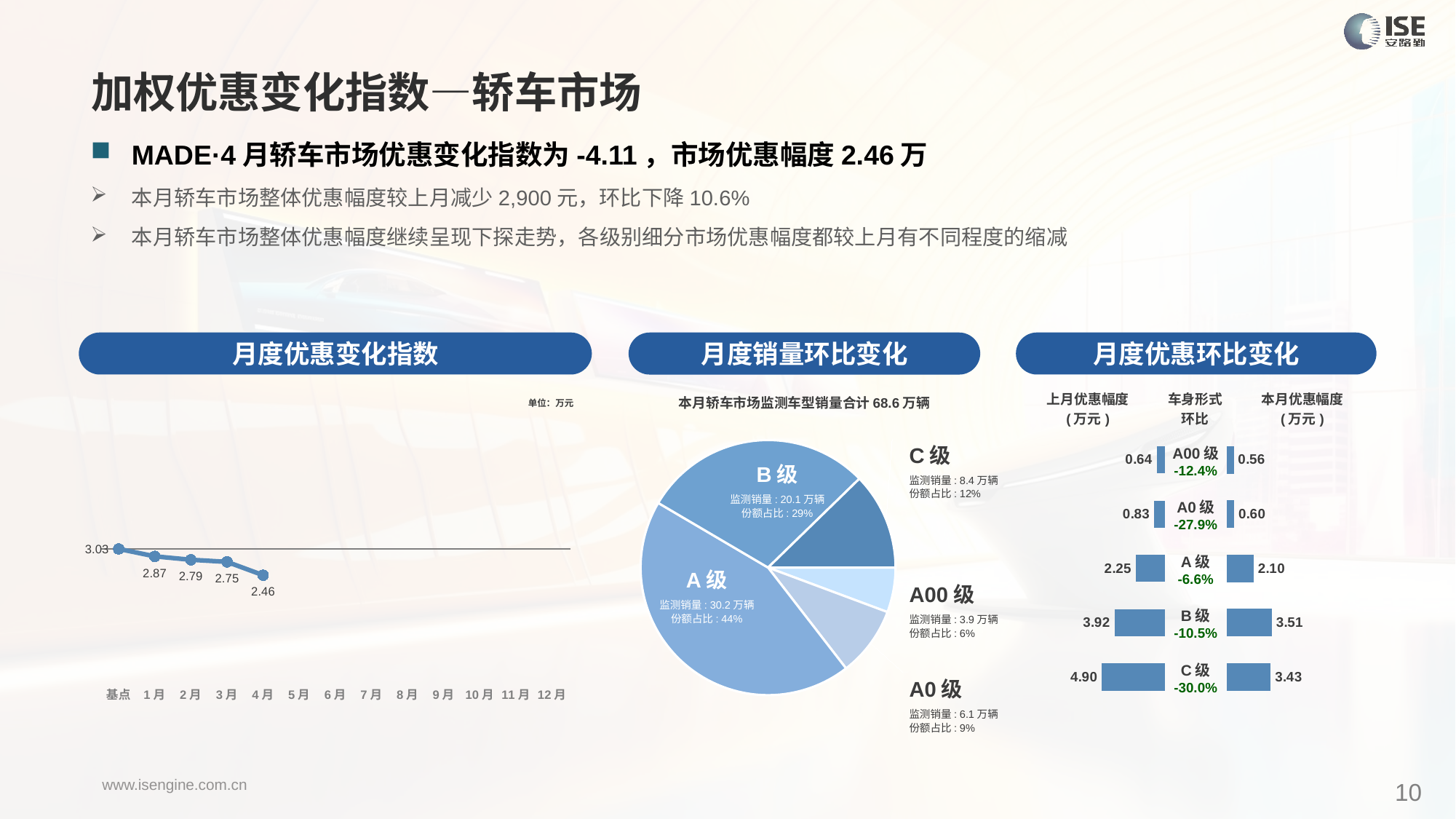

加权优惠变化指数—轿车市场
MADE·4月轿车市场优惠变化指数为-4.11，市场优惠幅度2.46万
本月轿车市场整体优惠幅度较上月减少2,900元，环比下降10.6%
本月轿车市场整体优惠幅度继续呈现下探走势，各级别细分市场优惠幅度都较上月有不同程度的缩减
月度优惠变化指数

月度优惠环比变化

月度销量环比变化

### Chart

| Category | Y2023 |
|---|---|
| 基点 | 0.0 |
| 1月 | -1.1707524092780748 |
| 2月 | -1.7 |
| 3月 | -2.03 |
| 4月 | -4.11 |
| 5月 | None |
| 6月 | None |
| 7月 | None |
| 8月 | None |
| 9月 | None |
| 10月 | None |
| 11月 | None |
| 12月 | None |
本月轿车市场监测车型销量合计68.6万辆
| 上月优惠幅度 (万元) | 车身形式 环比 | 本月优惠幅度 (万元) |
| --- | --- | --- |
单位：万元

### Chart

| Category | 细分市场 |
|---|---|
| A00级 | 38931.000000001004 |
| A0级 | 60664.00000000041 |
| A级 | 301593.0000000034 |
| B级 | 200759.00000000323 |
| C级 | 84268.00000000343 |
C级
监测销量: 8.4万辆
份额占比: 12%
| A00级 -12.4% |
| --- |
| A0级 -27.9% |
| A级 -6.6% |
| B级 -10.5% |
| C级 -30.0% |

### Chart

| Category | 优惠幅度 |
|---|---|
| A00 | 0.637890115658923 |
| A0 | 0.8270002620287626 |
| A | 2.252923834538213 |
| B | 3.9236868242071505 |
| C | 4.900929661757707 |

### Chart

| Category | 金额 |
|---|---|
| A00 | 0.5585736970537675 |
| A0 | 0.5962767044705228 |
| A | 2.1039647093931215 |
| B | 3.5132418103297955 |
| C | 3.4294295580767282 |
B级
监测销量: 20.1万辆
份额占比: 29%
A级
监测销量: 30.2万辆
份额占比: 44%
A00级
监测销量: 3.9万辆
份额占比: 6%
A0级
监测销量: 6.1万辆
份额占比: 9%
10